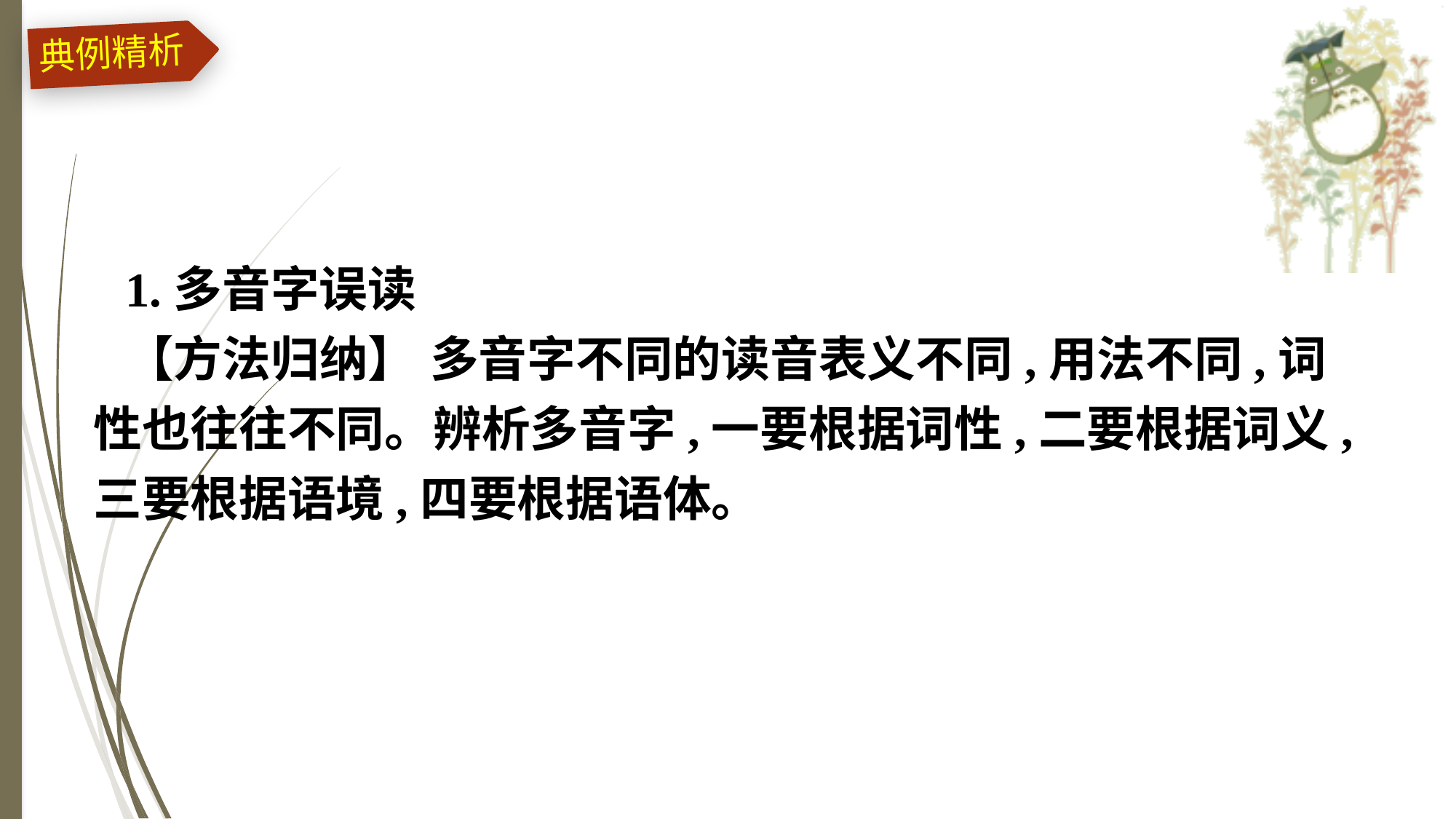

典例精析
1.多音字误读
【方法归纳】 多音字不同的读音表义不同,用法不同,词性也往往不同。辨析多音字,一要根据词性,二要根据词义,三要根据语境,四要根据语体。